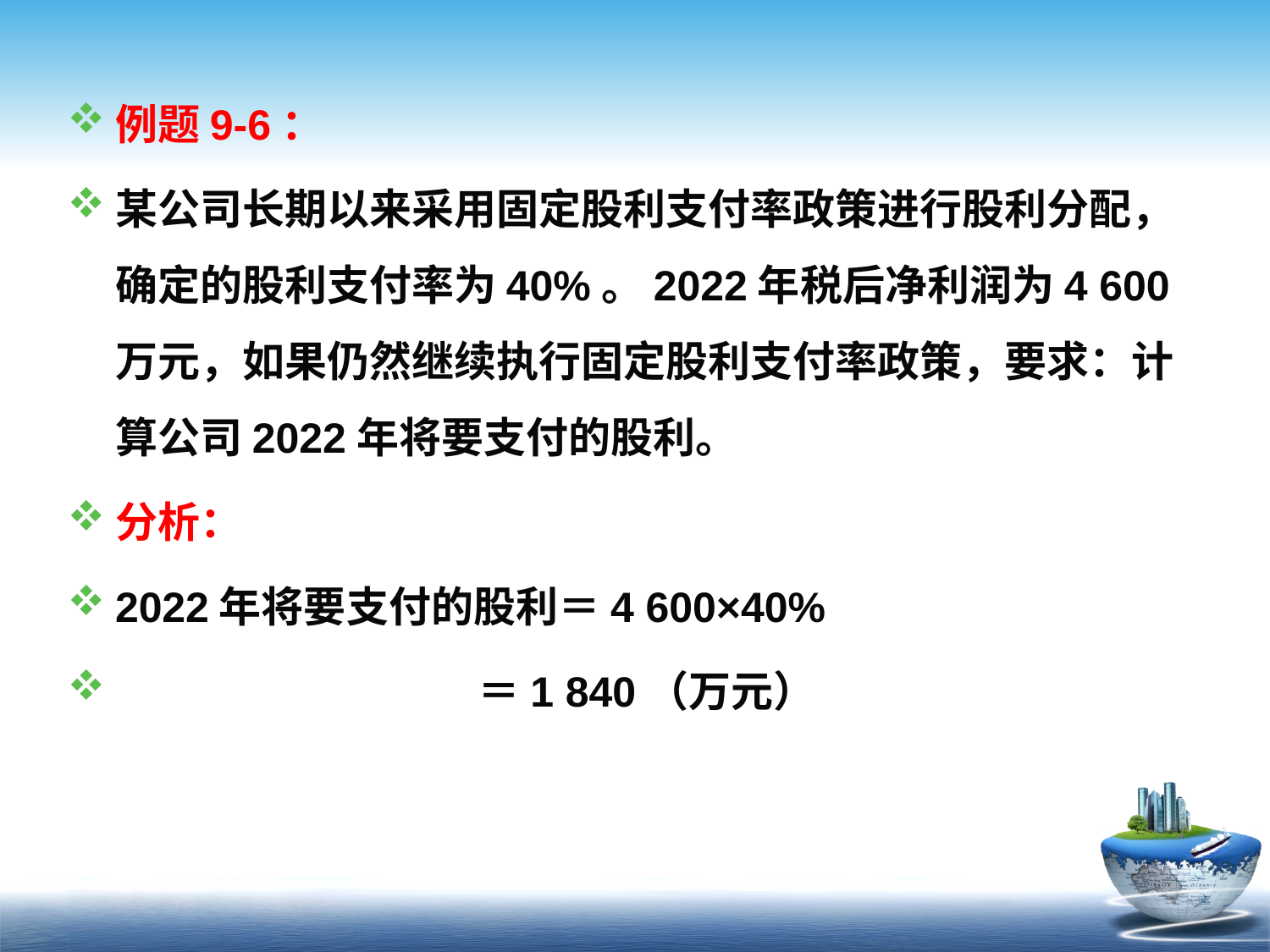

例题9-6：
某公司长期以来采用固定股利支付率政策进行股利分配，确定的股利支付率为40%。2022年税后净利润为4 600万元，如果仍然继续执行固定股利支付率政策，要求：计算公司2022年将要支付的股利。
分析：
2022年将要支付的股利＝4 600×40%
                                     ＝1 840（万元）